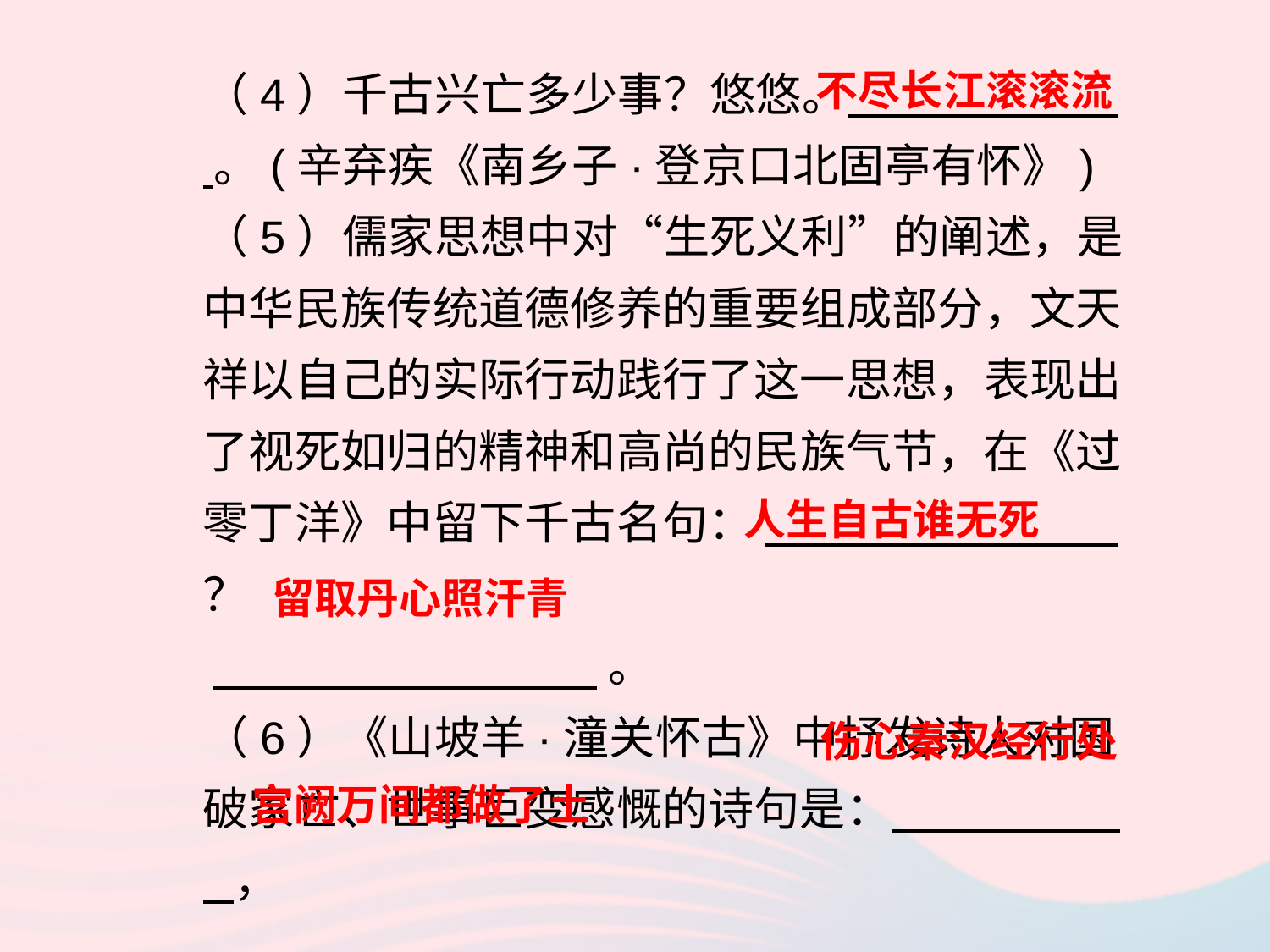

（4）千古兴亡多少事？悠悠。                            。(辛弃疾《南乡子·登京口北固亭有怀》)
（5）儒家思想中对“生死义利”的阐述，是中华民族传统道德修养的重要组成部分，文天祥以自己的实际行动践行了这一思想，表现出了视死如归的精神和高尚的民族气节，在《过零丁洋》中留下千古名句：                                    ？
                                      。
（6）《山坡羊·潼关怀古》中抒发诗人对国破家亡、世事巨变感慨的诗句是：                          ，
                                        。
不尽长江滚滚流
人生自古谁无死
 留取丹心照汗青
伤心秦汉经行处
宫阙万间都做了土